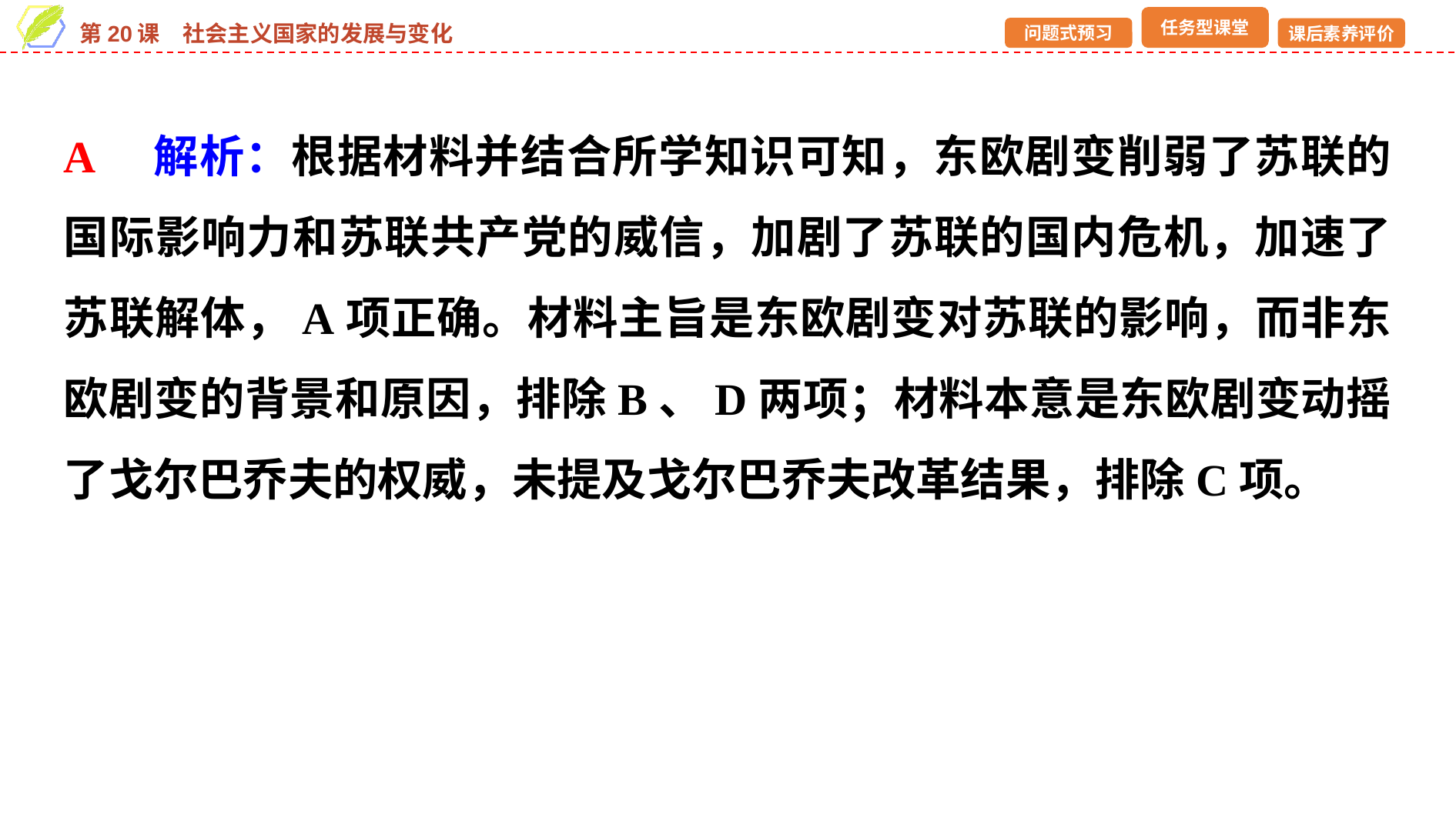

A　解析：根据材料并结合所学知识可知，东欧剧变削弱了苏联的国际影响力和苏联共产党的威信，加剧了苏联的国内危机，加速了苏联解体，A项正确。材料主旨是东欧剧变对苏联的影响，而非东欧剧变的背景和原因，排除B、D两项；材料本意是东欧剧变动摇了戈尔巴乔夫的权威，未提及戈尔巴乔夫改革结果，排除C项。